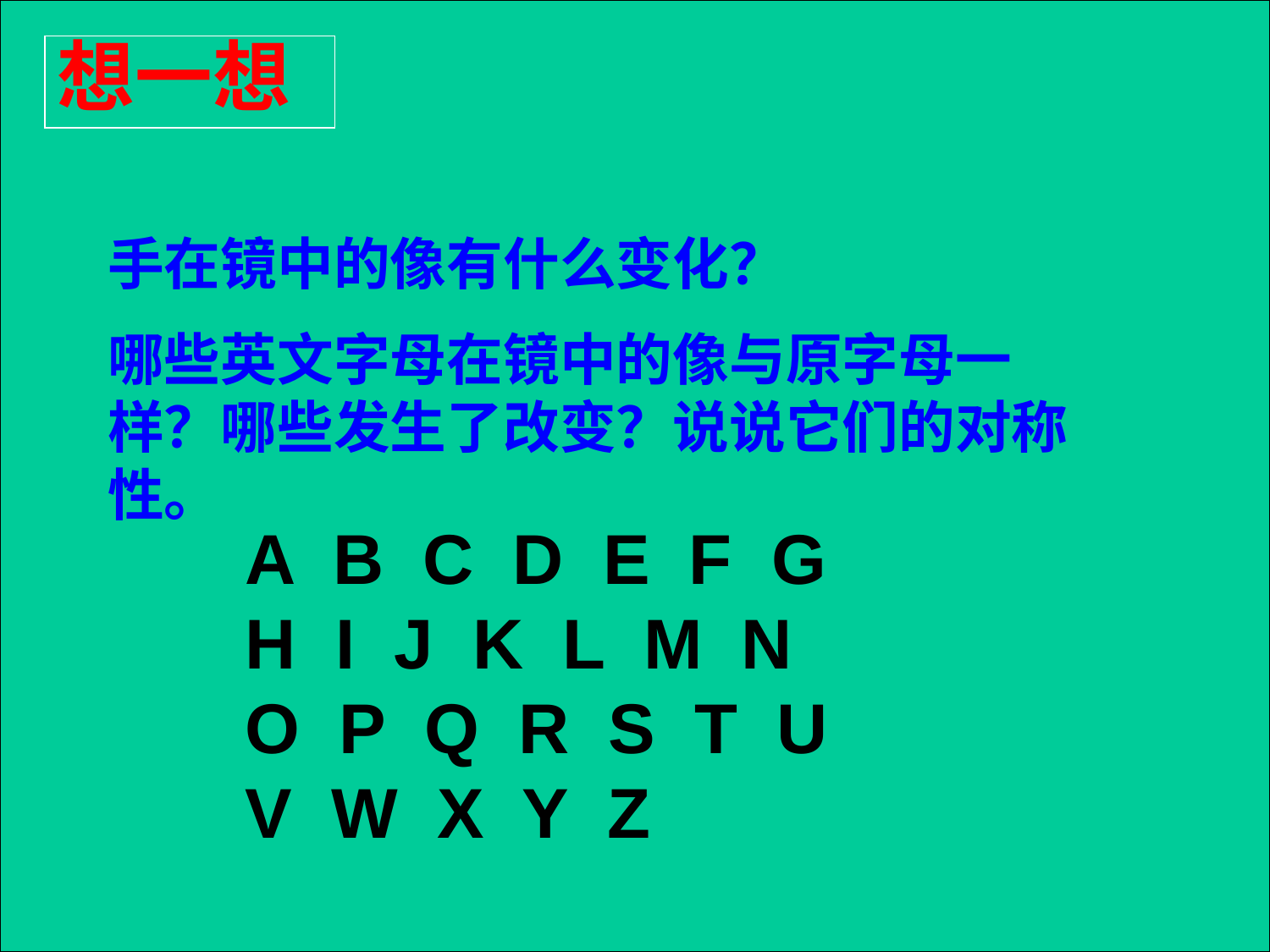

想一想
手在镜中的像有什么变化？
哪些英文字母在镜中的像与原字母一样？哪些发生了改变？说说它们的对称性。
A  B  C  D  E  F  G  H  I  J  K  L  M  N  O  P  Q  R  S  T  U  V  W  X  Y  Z